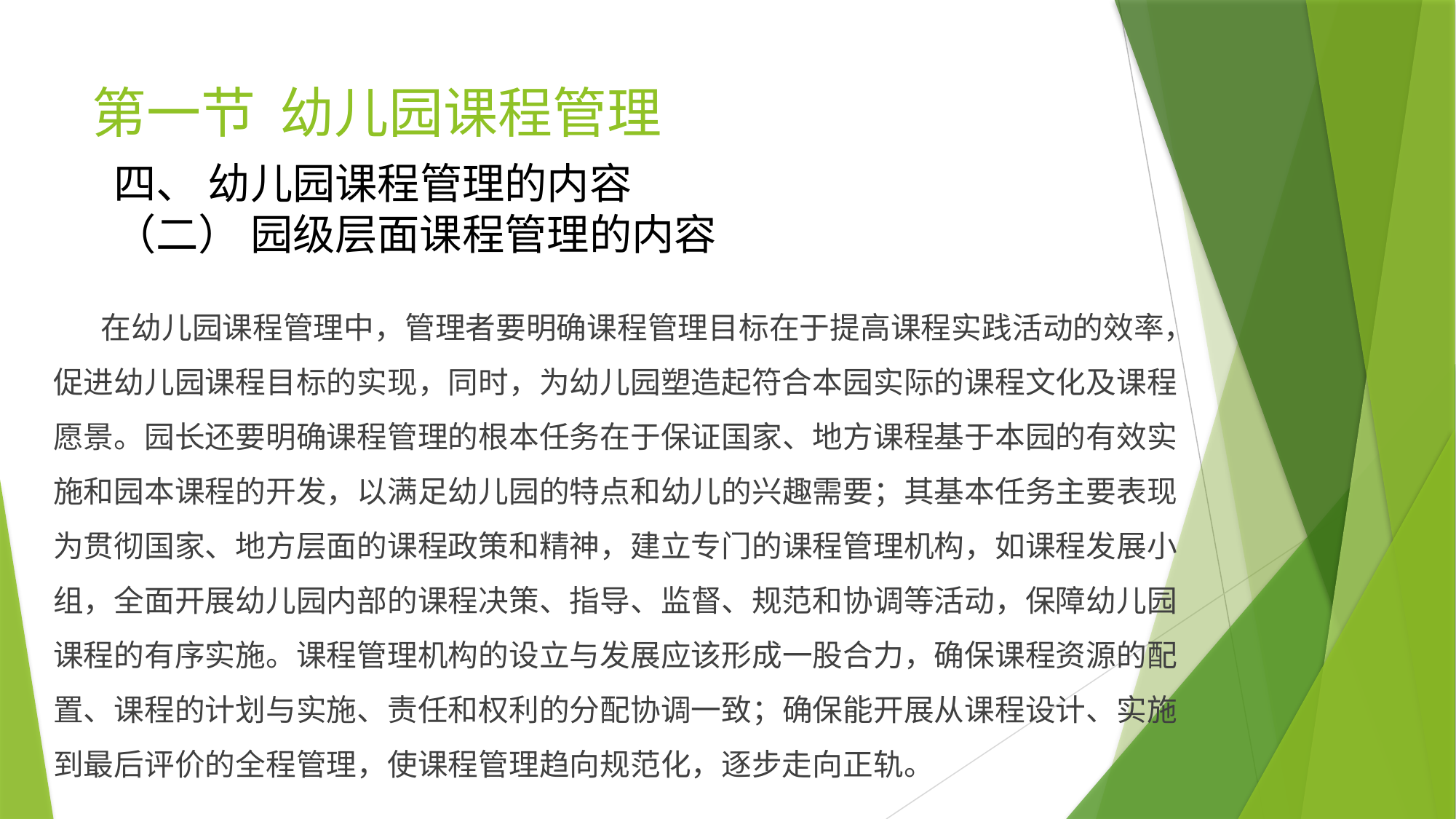

# 第一节  幼儿园课程管理
四、 幼儿园课程管理的内容
（二） 园级层面课程管理的内容
      在幼儿园课程管理中，管理者要明确课程管理目标在于提高课程实践活动的效率，促进幼儿园课程目标的实现，同时，为幼儿园塑造起符合本园实际的课程文化及课程愿景。园长还要明确课程管理的根本任务在于保证国家、地方课程基于本园的有效实施和园本课程的开发，以满足幼儿园的特点和幼儿的兴趣需要；其基本任务主要表现为贯彻国家、地方层面的课程政策和精神，建立专门的课程管理机构，如课程发展小组，全面开展幼儿园内部的课程决策、指导、监督、规范和协调等活动，保障幼儿园课程的有序实施。课程管理机构的设立与发展应该形成一股合力，确保课程资源的配置、课程的计划与实施、责任和权利的分配协调一致；确保能开展从课程设计、实施到最后评价的全程管理，使课程管理趋向规范化，逐步走向正轨。